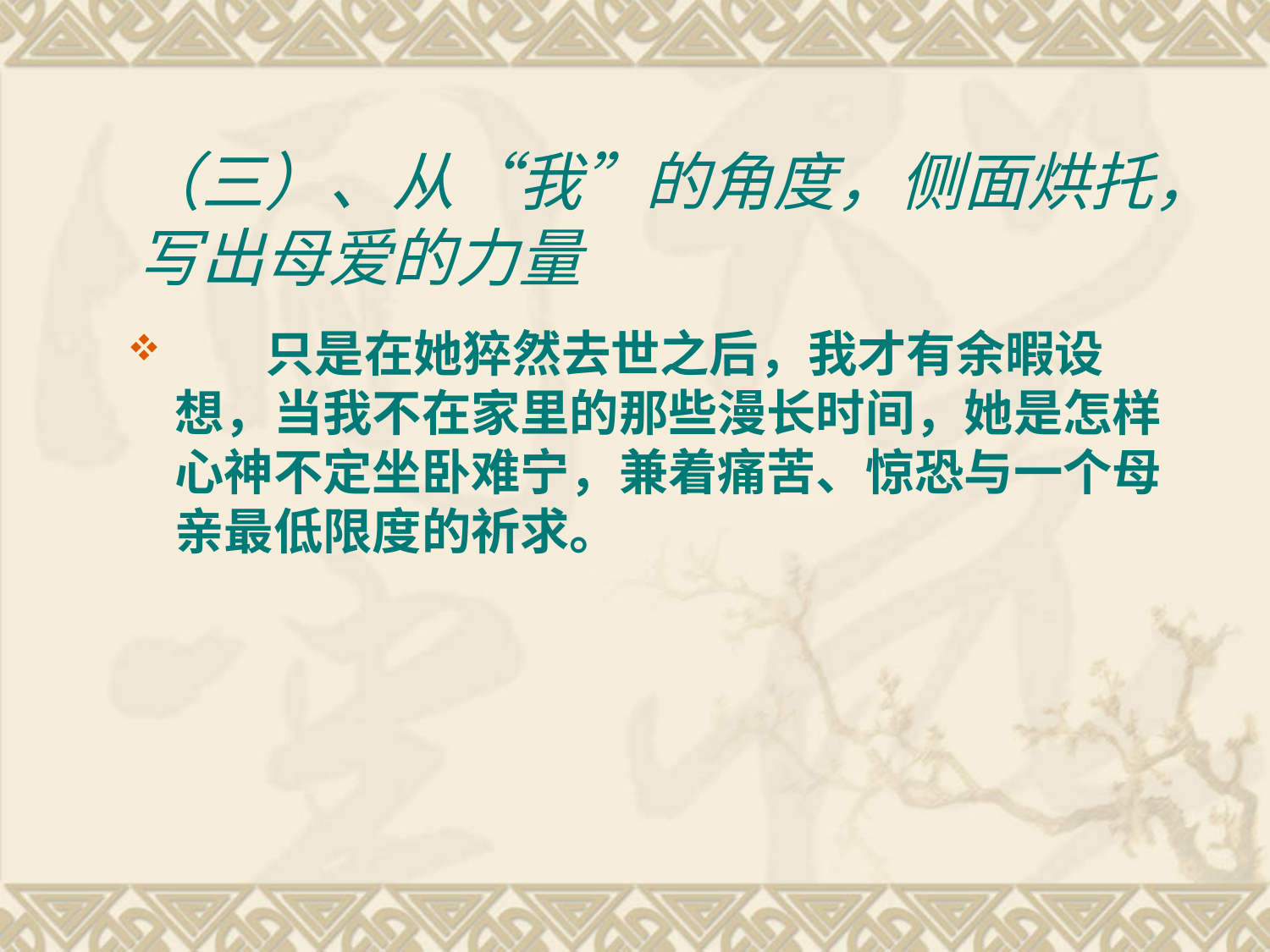

# （三）、从“我”的角度，侧面烘托，写出母爱的力量
       只是在她猝然去世之后，我才有余暇设想，当我不在家里的那些漫长时间，她是怎样心神不定坐卧难宁，兼着痛苦、惊恐与一个母亲最低限度的祈求。